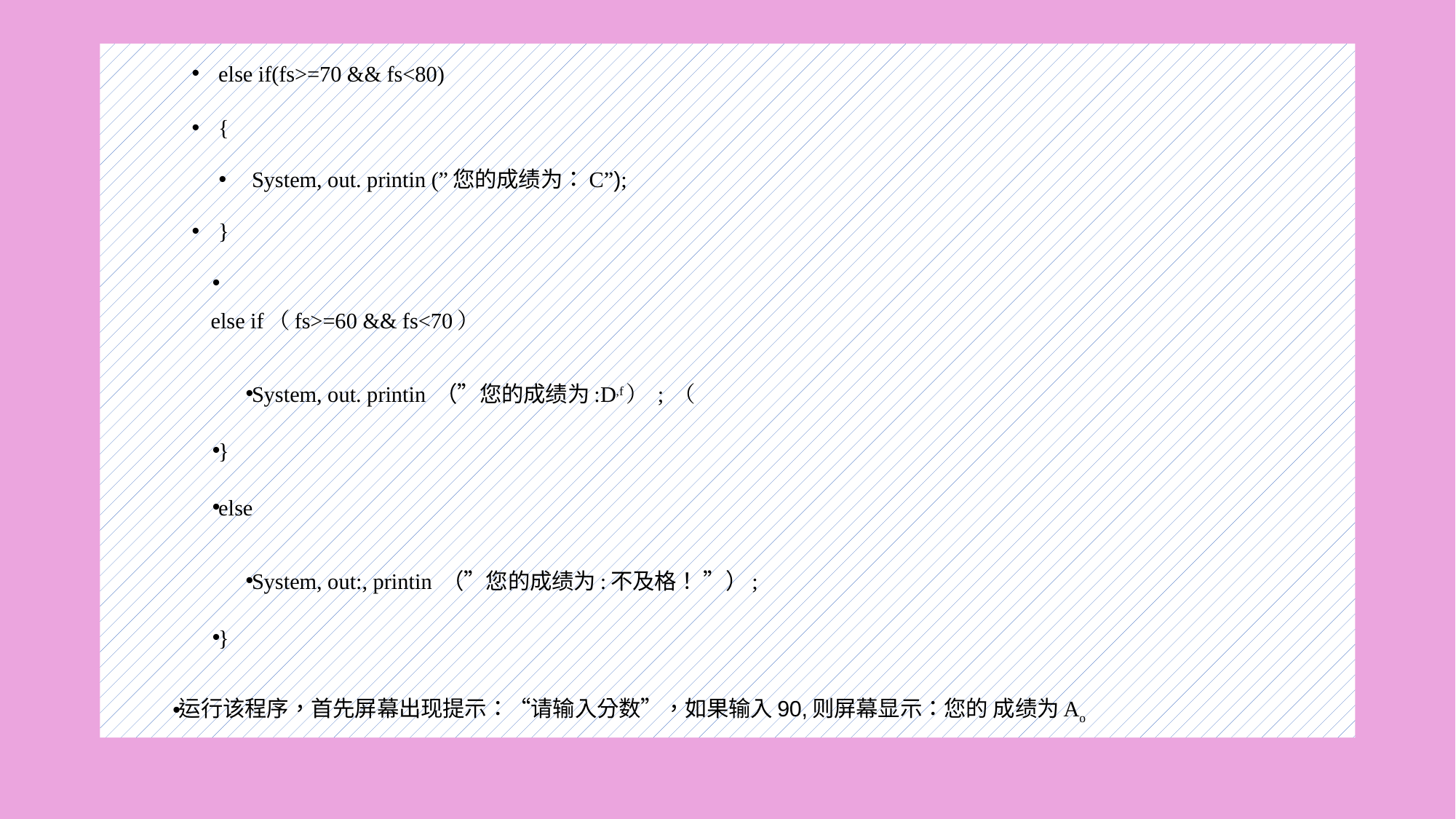

#
else if(fs>=70 && fs<80)
{
System, out. printin (”您的成绩为：C”);
}
else if（fs>=60 && fs<70）
System, out. printin （”您的成绩为:D,f） ; （
}
else
System, out:, printin （”您的成绩为:不及格！ ”）;
}
运行该程序，首先屏幕出现提示：“请输入分数”，如果输入90,则屏幕显示：您的 成绩为Ao